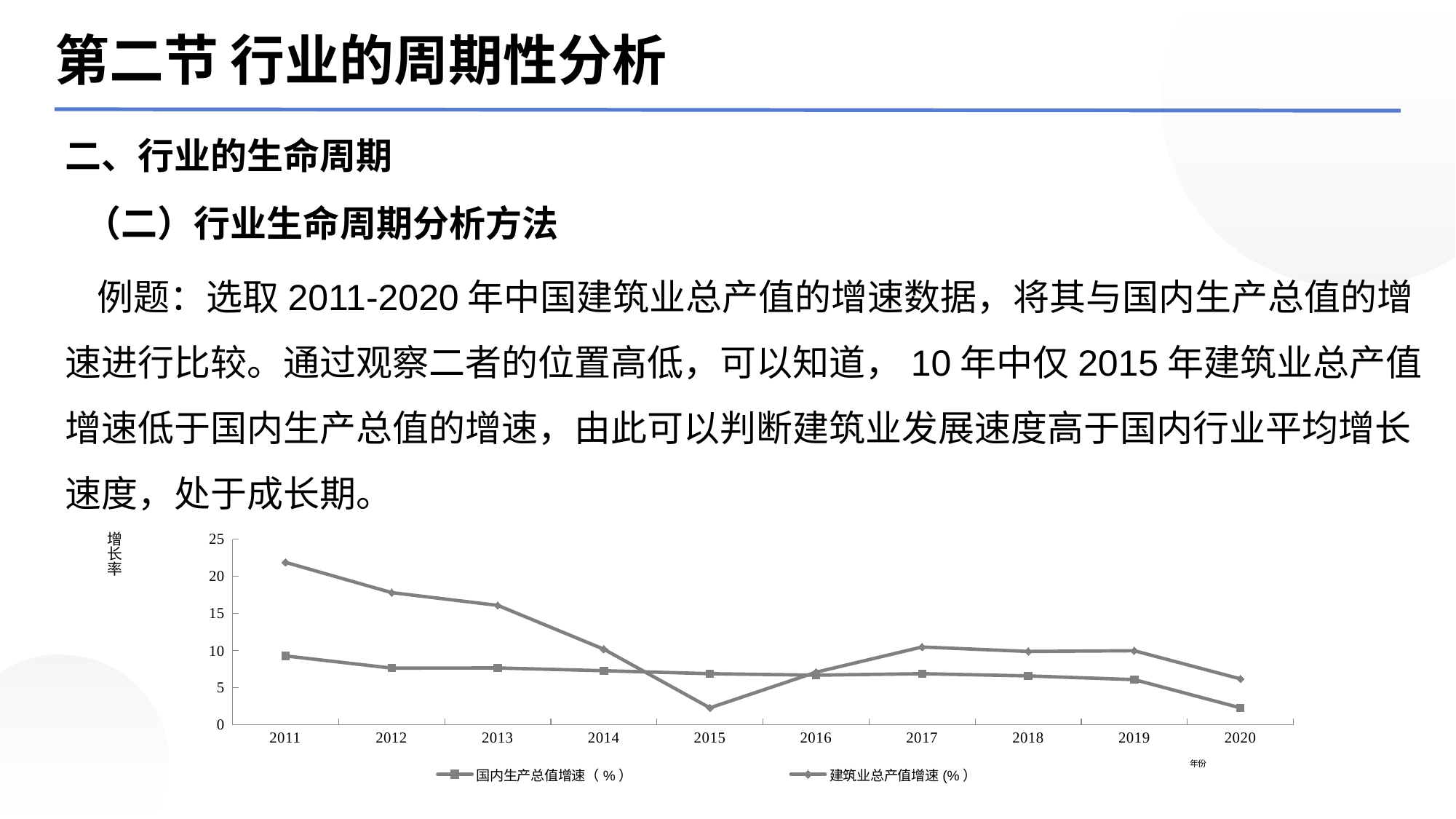

第二节 行业的周期性分析
二、行业的生命周期
（二）行业生命周期分析方法
例题：选取2011-2020年中国建筑业总产值的增速数据，将其与国内生产总值的增速进行比较。通过观察二者的位置高低，可以知道，10年中仅2015年建筑业总产值增速低于国内生产总值的增速，由此可以判断建筑业发展速度高于国内行业平均增长速度，处于成长期。

### Chart

| Category | 国内生产总值增速（%） | 建筑业总产值增速(%） |
|---|---|---|
| 2011 | 9.29454461362803 | 21.897603045899 |
| 2012 | 7.65243420071186 | 17.8206642405539 |
| 2013 | 7.671190692646 | 16.102199028927 |
| 2014 | 7.3 | 10.2 |
| 2015 | 6.9 | 2.3 |
| 2016 | 6.7 | 7.1 |
| 2017 | 6.9 | 10.5 |
| 2018 | 6.6 | 9.9 |
| 2019 | 6.1 | 10.0 |
| 2020 | 2.3 | 6.2 |